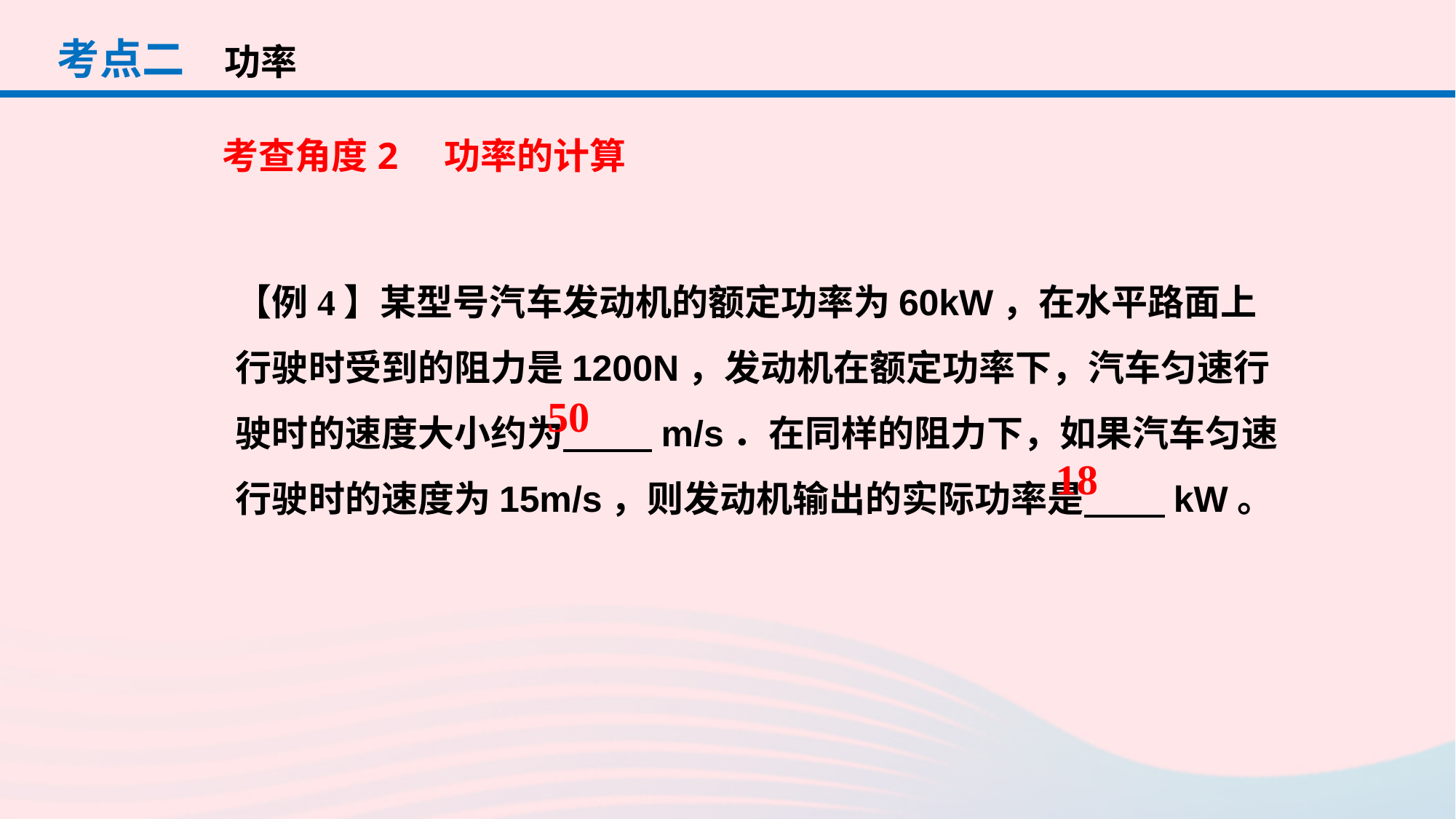

考点二
功率
考查角度2　功率的计算
【例4】某型号汽车发动机的额定功率为60kW，在水平路面上行驶时受到的阻力是1200N，发动机在额定功率下，汽车匀速行驶时的速度大小约为　  　m/s．在同样的阻力下，如果汽车匀速行驶时的速度为15m/s，则发动机输出的实际功率是　 　kW。

50
18